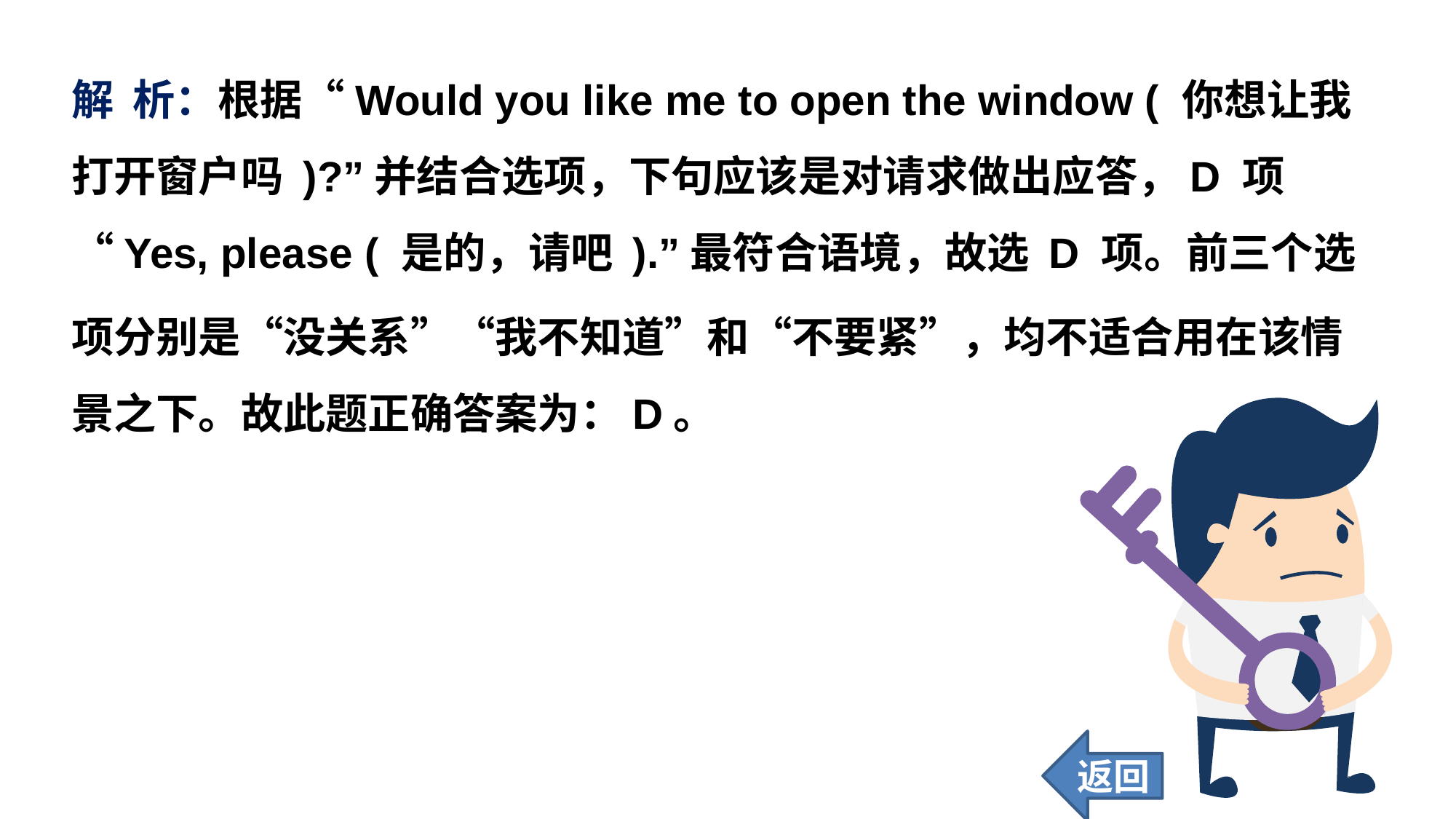

解  析：根据“Would you like me to open the window ( 你想让我打开窗户吗 )?”并结合选项，下句应该是对请求做出应答，D 项“Yes, please ( 是的，请吧 ).”最符合语境，故选 D 项。前三个选
项分别是“没关系”“我不知道”和“不要紧”，均不适合用在该情景之下。故此题正确答案为：D。

返回
124